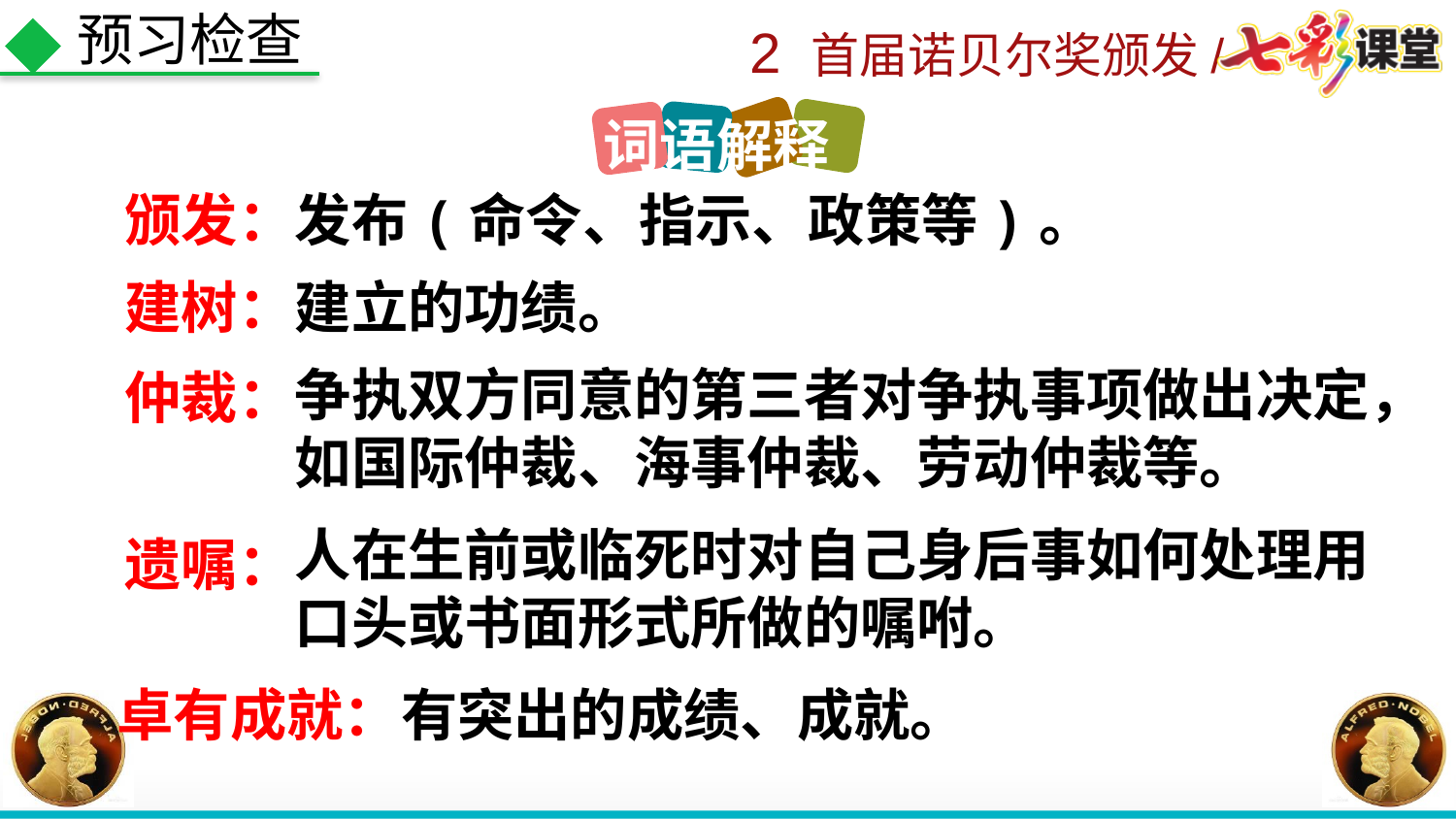

预习检查

词语解释

颁发：
发布(命令、指示、政策等)。
建树：
建立的功绩。
争执双方同意的第三者对争执事项做出决定，如国际仲裁、海事仲裁、劳动仲裁等。
仲裁：
人在生前或临死时对自己身后事如何处理用口头或书面形式所做的嘱咐。
遗嘱：
卓有成就：
有突出的成绩、成就。